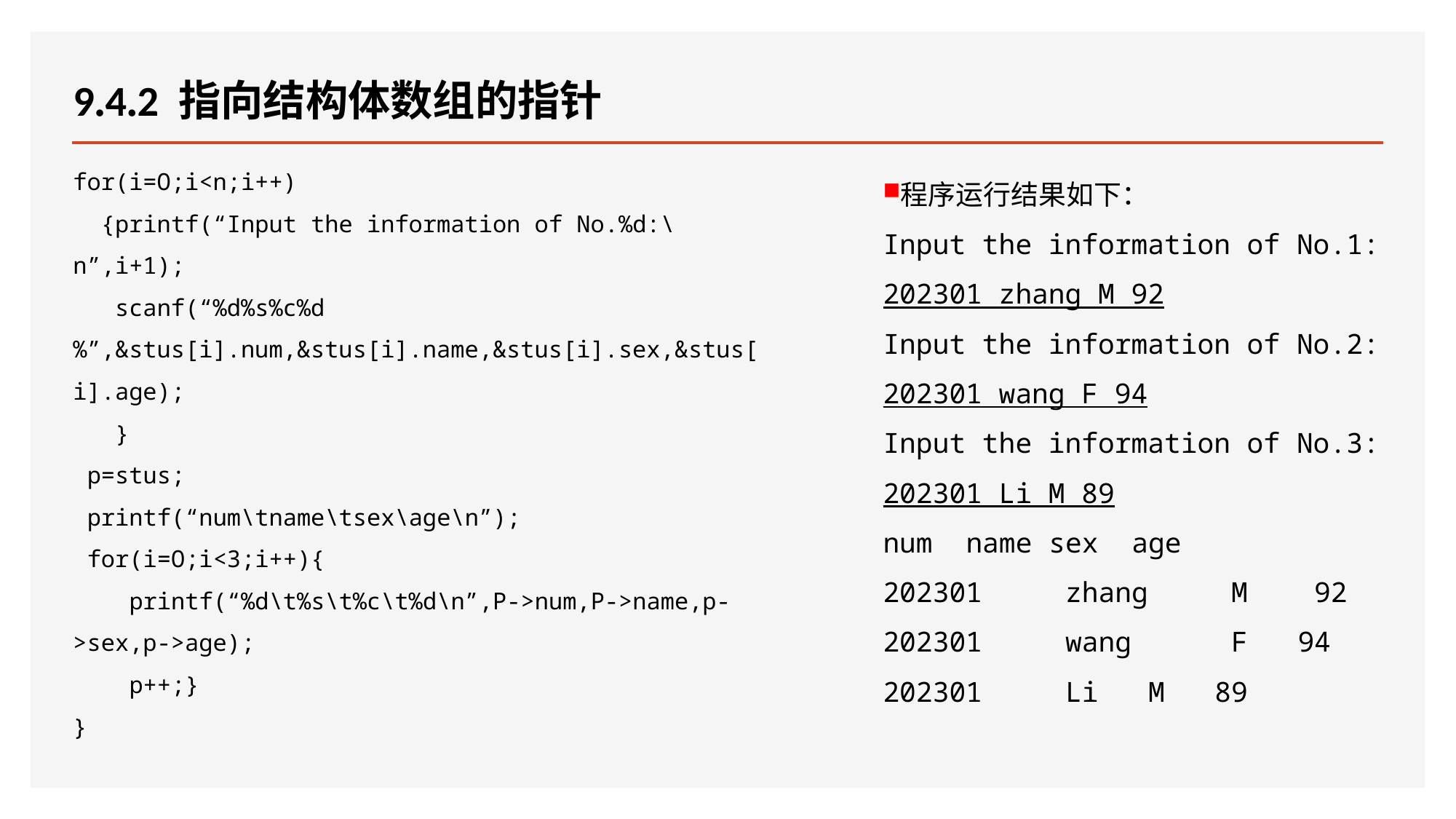

# 9.4.2 指向结构体数组的指针
for(i=O;i<n;i++)
  {printf(“Input the information of No.%d:\n”,i+1);
   scanf(“%d%s%c%d%”,&stus[i].num,&stus[i].name,&stus[i].sex,&stus[i].age);
   }
 p=stus;
 printf(“num\tname\tsex\age\n”);
 for(i=O;i<3;i++){
    printf(“%d\t%s\t%c\t%d\n”,P->num,P->name,p->sex,p->age);
    p++;}
}

程序运行结果如下：
Input the information of No.1:
202301 zhang M 92
Input the information of No.2:
202301 wang F 94
Input the information of No.3:
202301 Li M 89
num	name	sex	age
202301	 zhang	 M	 92
202301	 wang 	 F 	94
202301	 Li 	 M 	89